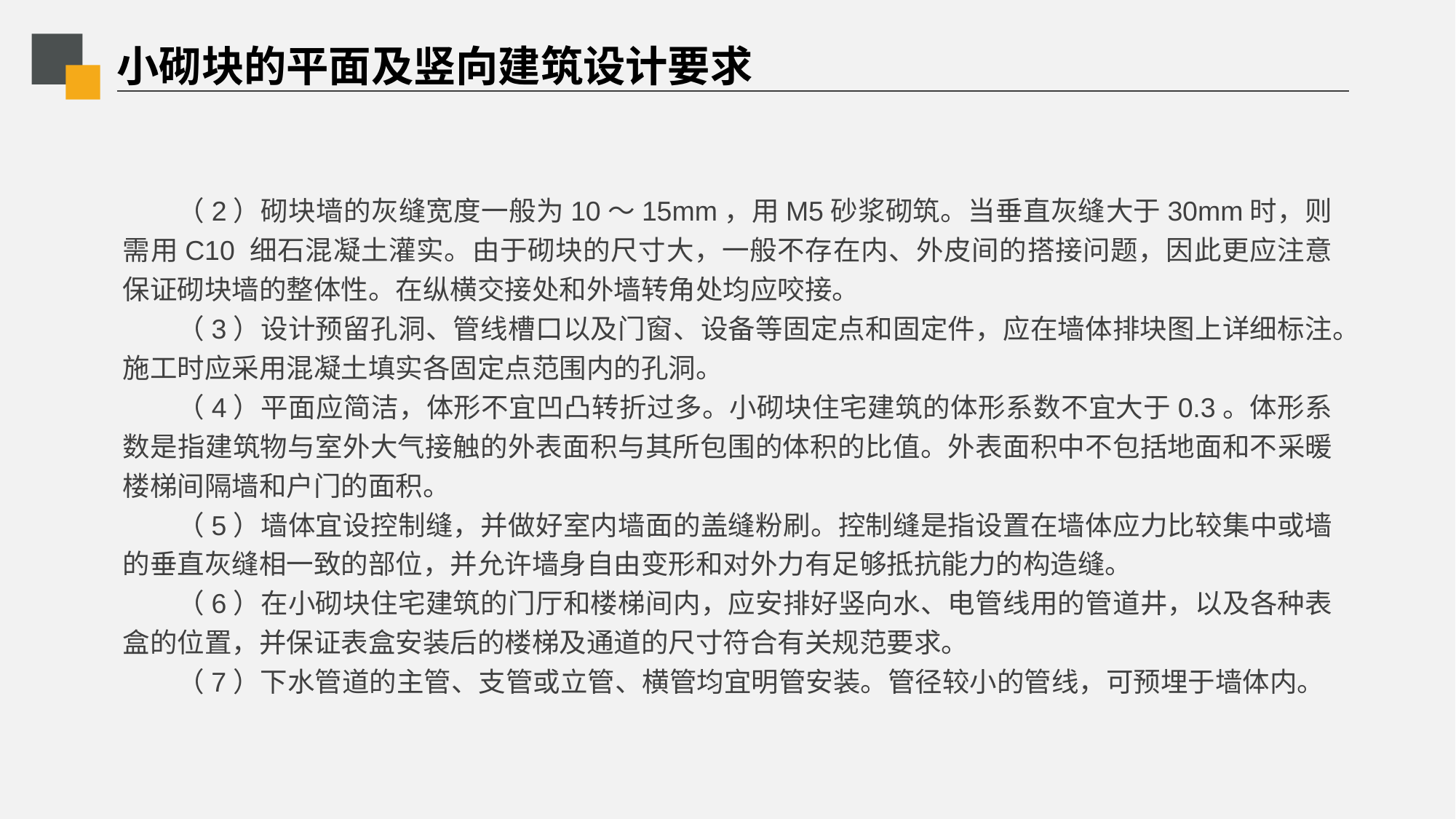

# 小砌块的平面及竖向建筑设计要求
（2）砌块墙的灰缝宽度一般为10～15mm，用M5砂浆砌筑。当垂直灰缝大于30mm时，则需用C10 细石混凝土灌实。由于砌块的尺寸大，一般不存在内、外皮间的搭接问题，因此更应注意保证砌块墙的整体性。在纵横交接处和外墙转角处均应咬接。
（3）设计预留孔洞、管线槽口以及门窗、设备等固定点和固定件，应在墙体排块图上详细标注。施工时应采用混凝土填实各固定点范围内的孔洞。
（4）平面应简洁，体形不宜凹凸转折过多。小砌块住宅建筑的体形系数不宜大于0.3。体形系数是指建筑物与室外大气接触的外表面积与其所包围的体积的比值。外表面积中不包括地面和不采暖楼梯间隔墙和户门的面积。
（5）墙体宜设控制缝，并做好室内墙面的盖缝粉刷。控制缝是指设置在墙体应力比较集中或墙的垂直灰缝相一致的部位，并允许墙身自由变形和对外力有足够抵抗能力的构造缝。
（6）在小砌块住宅建筑的门厅和楼梯间内，应安排好竖向水、电管线用的管道井，以及各种表盒的位置，并保证表盒安装后的楼梯及通道的尺寸符合有关规范要求。
（7）下水管道的主管、支管或立管、横管均宜明管安装。管径较小的管线，可预埋于墙体内。